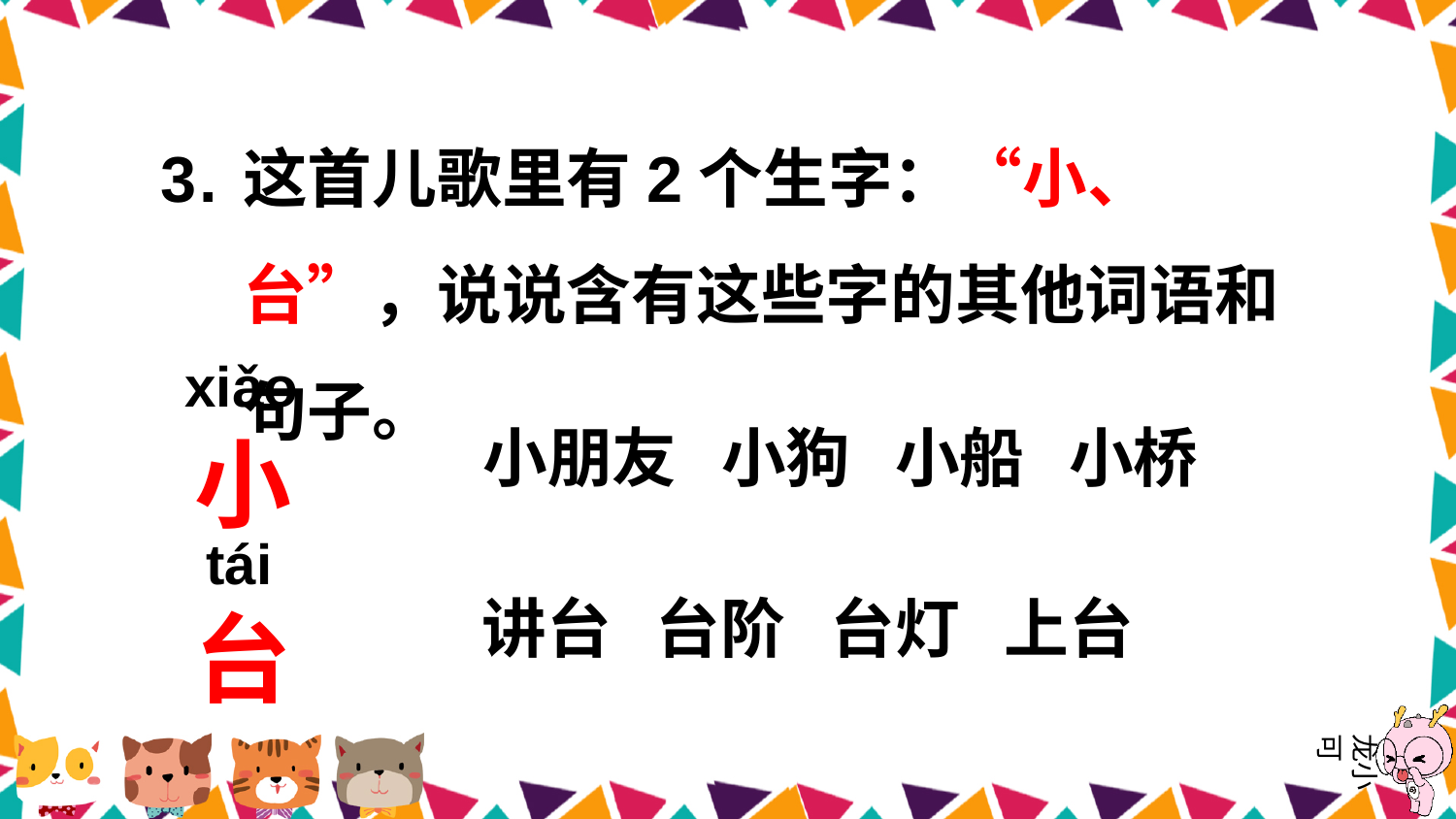

这首儿歌里有2个生字：“小、台”，说说含有这些字的其他词语和句子。
xiǎo
小
台
小朋友   小狗   小船   小桥
tái
讲台   台阶   台灯   上台